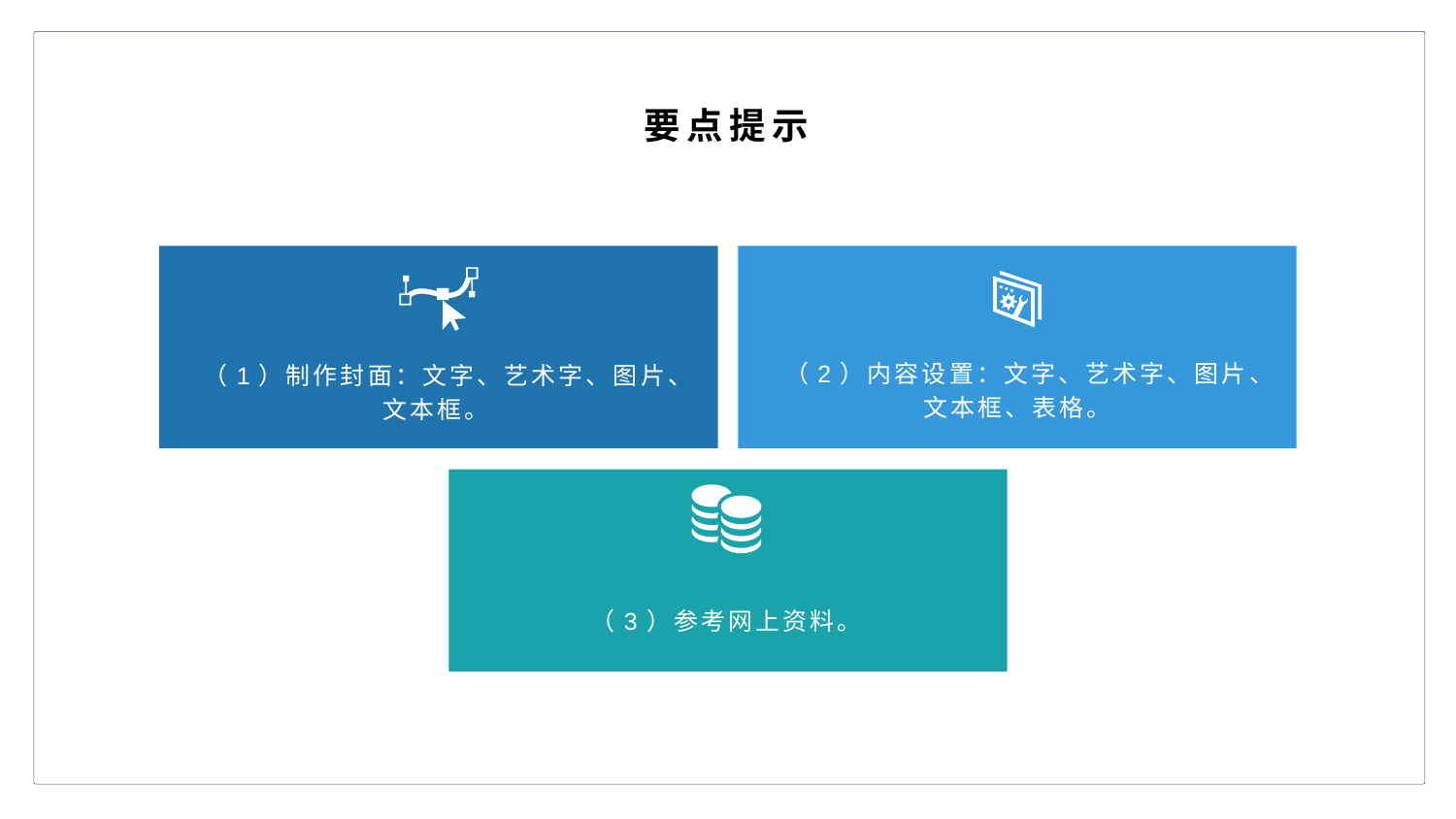

要点提示

（2）内容设置：文字、艺术字、图片、文本框、表格。
（1）制作封面：文字、艺术字、图片、文本框。

（3）参考网上资料。